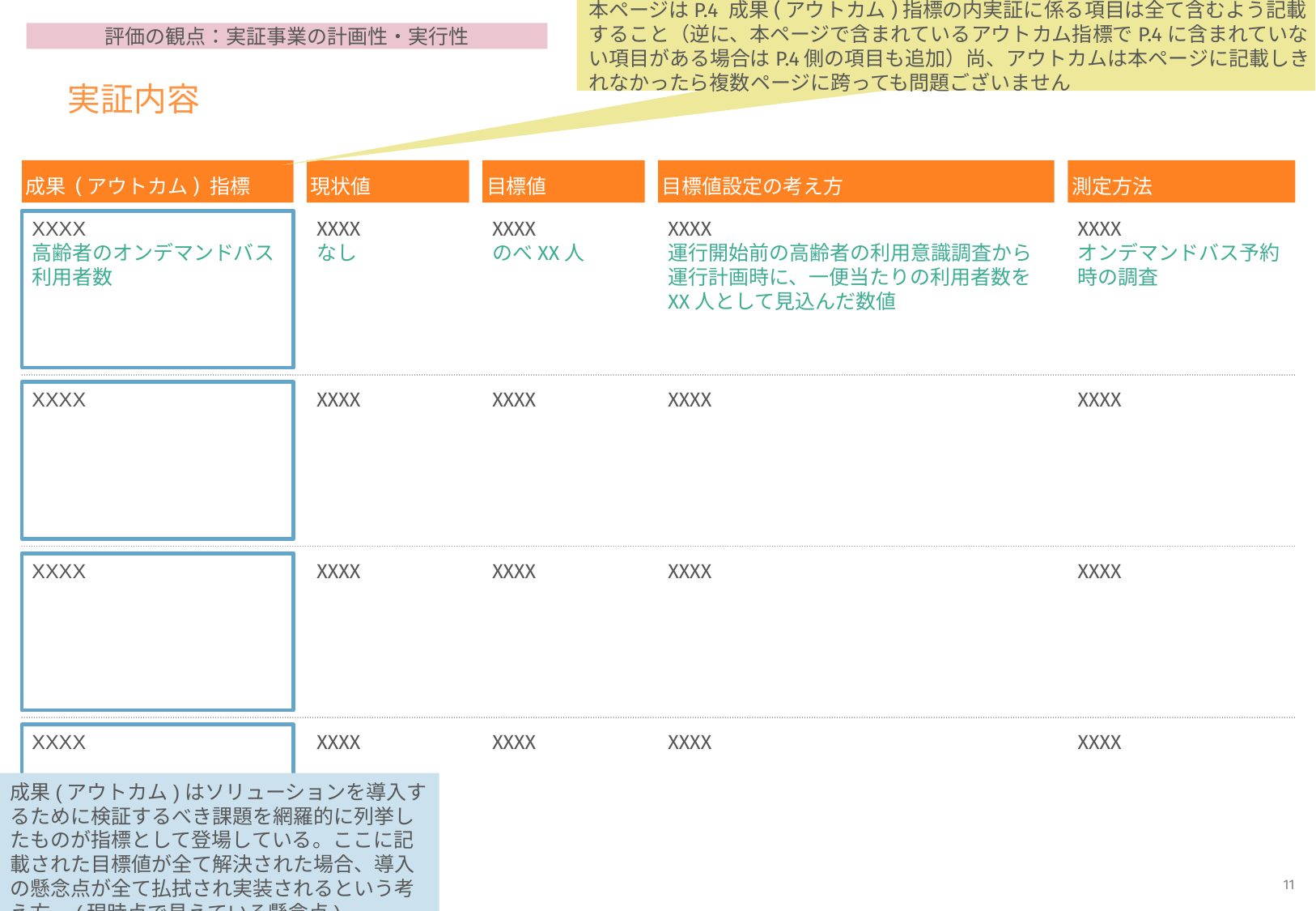

本ページはP.4 成果(アウトカム)指標の内実証に係る項目は全て含むよう記載すること（逆に、本ページで含まれているアウトカム指標でP.4に含まれていない項目がある場合はP.4側の項目も追加）尚、アウトカムは本ページに記載しきれなかったら複数ページに跨っても問題ございません
評価の観点：実証事業の計画性・実行性
# 実証内容
成果 (アウトカム) 指標
現状値
目標値
目標値設定の考え方
測定方法
XXXX
高齢者のオンデマンドバス
利用者数

XXXX
なし

XXXX
のべXX人
XXXX
運行開始前の高齢者の利用意識調査から運行計画時に、一便当たりの利用者数を
XX人として見込んだ数値

XXXX
オンデマンドバス予約時の調査

XXXX
XXXX
XXXX
XXXX
XXXX
XXXX
XXXX
XXXX
XXXX
XXXX
XXXX
XXXX
XXXX
XXXX
XXXX
成果(アウトカム)はソリューションを導入するために検証するべき課題を網羅的に列挙したものが指標として登場している。ここに記載された目標値が全て解決された場合、導入の懸念点が全て払拭され実装されるという考え方。(現時点で見えている懸念点)